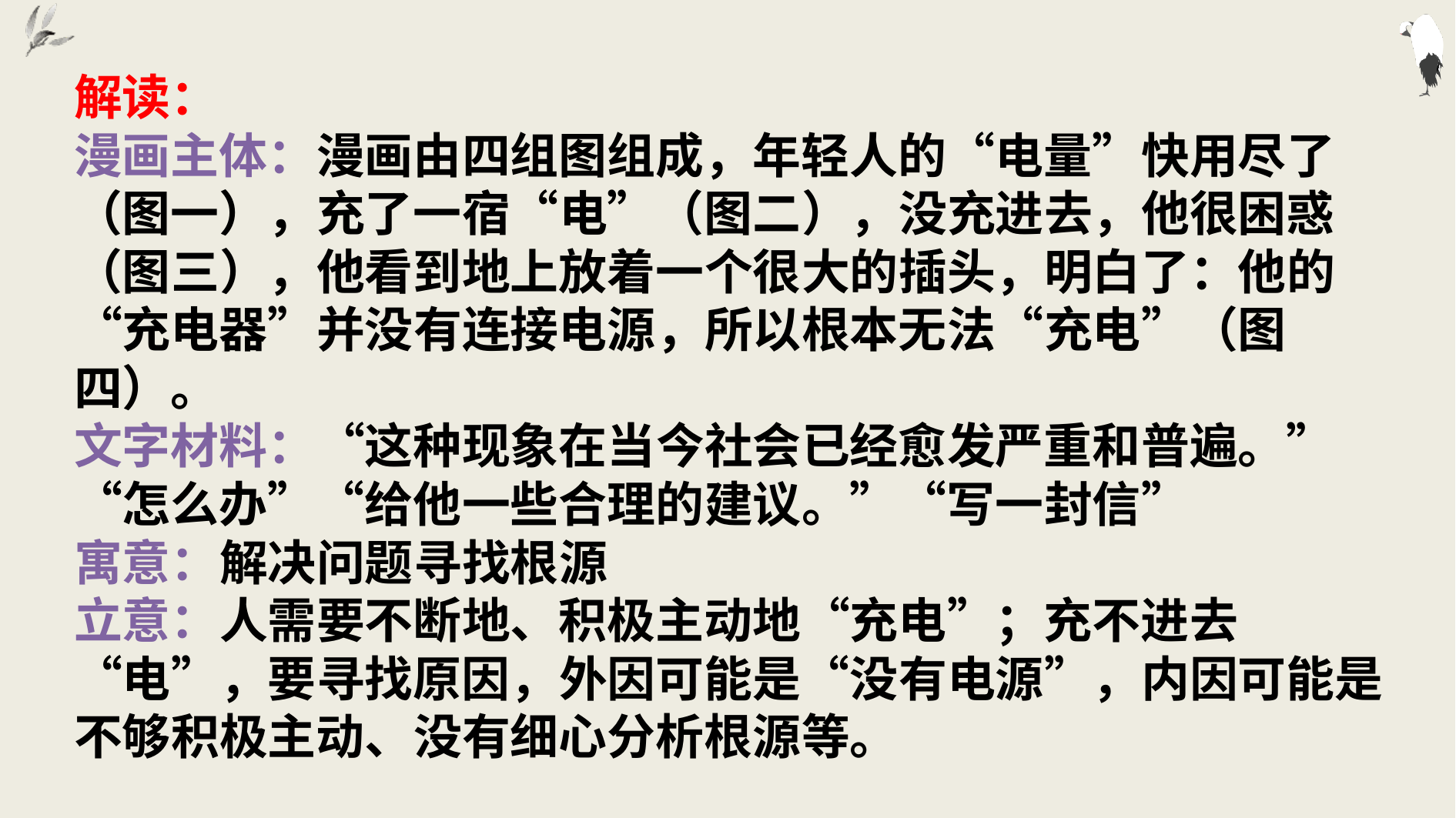

解读：
漫画主体：漫画由四组图组成，年轻人的“电量”快用尽了（图一），充了一宿“电”（图二），没充进去，他很困惑（图三），他看到地上放着一个很大的插头，明白了：他的“充电器”并没有连接电源，所以根本无法“充电”（图四）。
文字材料：“这种现象在当今社会已经愈发严重和普遍。”“怎么办”“给他一些合理的建议。”“写一封信”
寓意：解决问题寻找根源
立意：人需要不断地、积极主动地“充电”；充不进去“电”，要寻找原因，外因可能是“没有电源”，内因可能是不够积极主动、没有细心分析根源等。